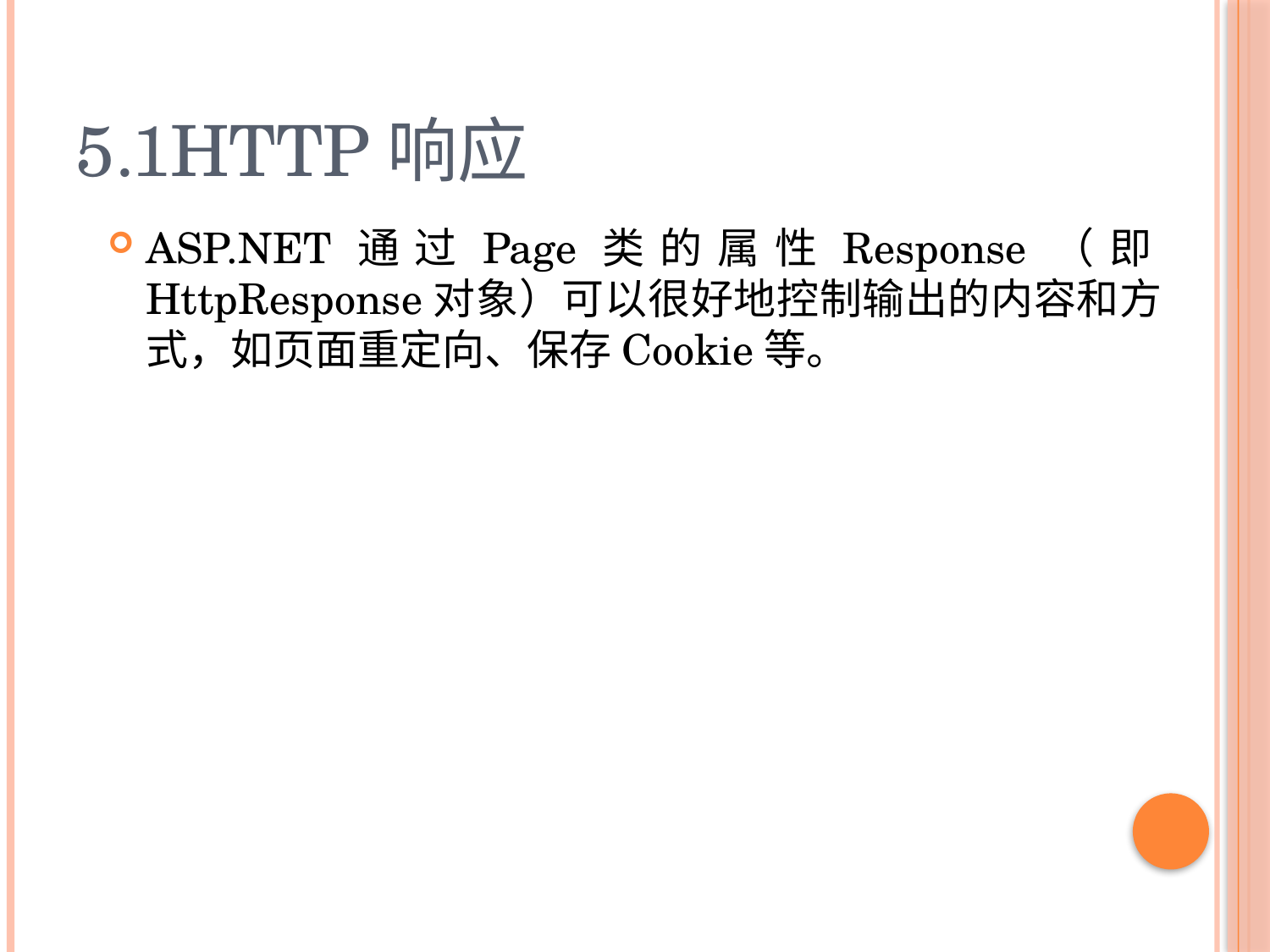

# 5.1HTTP响应
ASP.NET通过Page类的属性Response（即HttpResponse对象）可以很好地控制输出的内容和方式，如页面重定向、保存Cookie等。
2